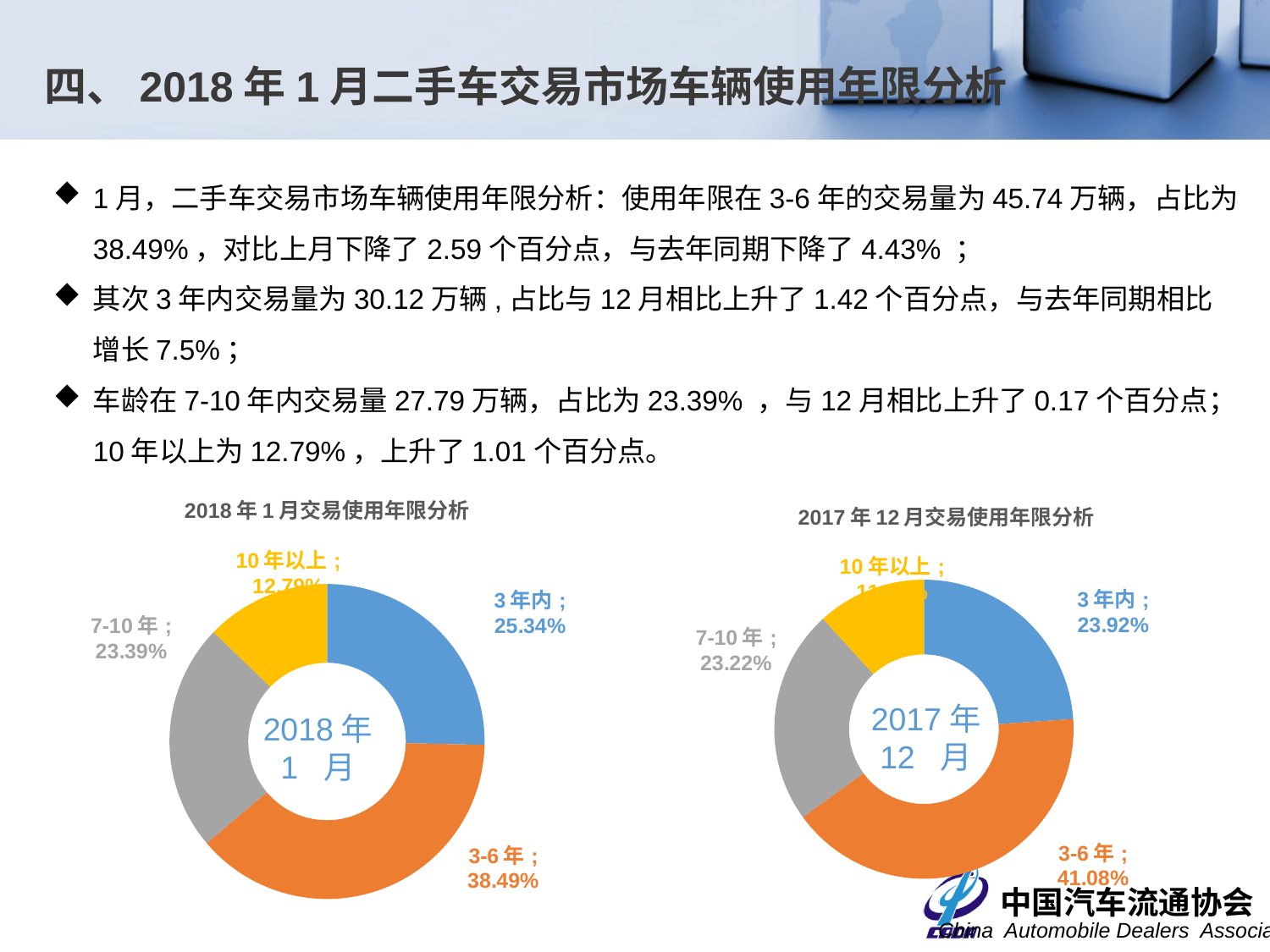

四、2018年1月二手车交易市场车辆使用年限分析
1月，二手车交易市场车辆使用年限分析：使用年限在3-6年的交易量为45.74万辆，占比为38.49%，对比上月下降了2.59个百分点，与去年同期下降了4.43% ；
其次3年内交易量为30.12万辆,占比与12月相比上升了1.42个百分点，与去年同期相比增长7.5%；
车龄在7-10年内交易量27.79万辆，占比为23.39% ，与12月相比上升了0.17个百分点；10年以上为12.79%，上升了1.01个百分点。

### Chart: 2018年1月交易使用年限分析

| Category | 交易数量 |
|---|---|
| 3年内 | 0.2534266459218101 |
| 3-6年 | 0.38485720801038703 |
| 7-10年 | 0.233852543783401 |
| 10年以上 | 0.127863602284403 |

### Chart: 2017年12月交易使用年限分析

| Category | 交易数量 |
|---|---|
| 3年内 | 0.239182817293194 |
| 3-6年 | 0.41076941324806304 |
| 7-10年 | 0.23221887511048703 |
| 10年以上 | 0.117828894348256 |
2017年
12  月
2018年
1  月